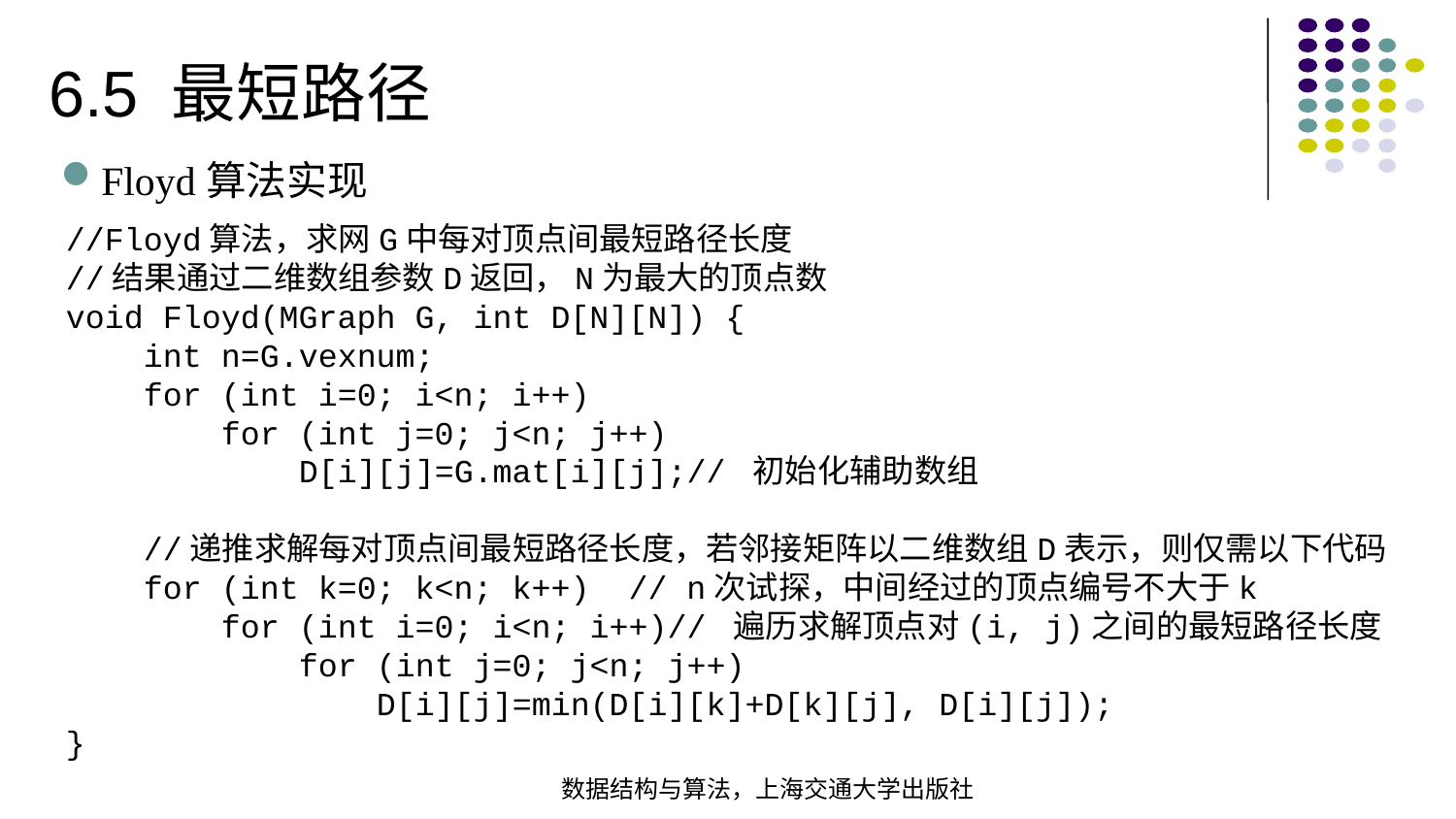

6.5 最短路径
Floyd算法实现
//Floyd算法，求网G中每对顶点间最短路径长度
//结果通过二维数组参数D返回，N为最大的顶点数void Floyd(MGraph G, int D[N][N]) {    int n=G.vexnum;    for (int i=0; i<n; i++)        for (int j=0; j<n; j++)            D[i][j]=G.mat[i][j];// 初始化辅助数组      //递推求解每对顶点间最短路径长度，若邻接矩阵以二维数组D表示，则仅需以下代码    for (int k=0; k<n; k++)  // n次试探，中间经过的顶点编号不大于k        for (int i=0; i<n; i++)// 遍历求解顶点对(i, j)之间的最短路径长度             for (int j=0; j<n; j++)                D[i][j]=min(D[i][k]+D[k][j], D[i][j]);
}